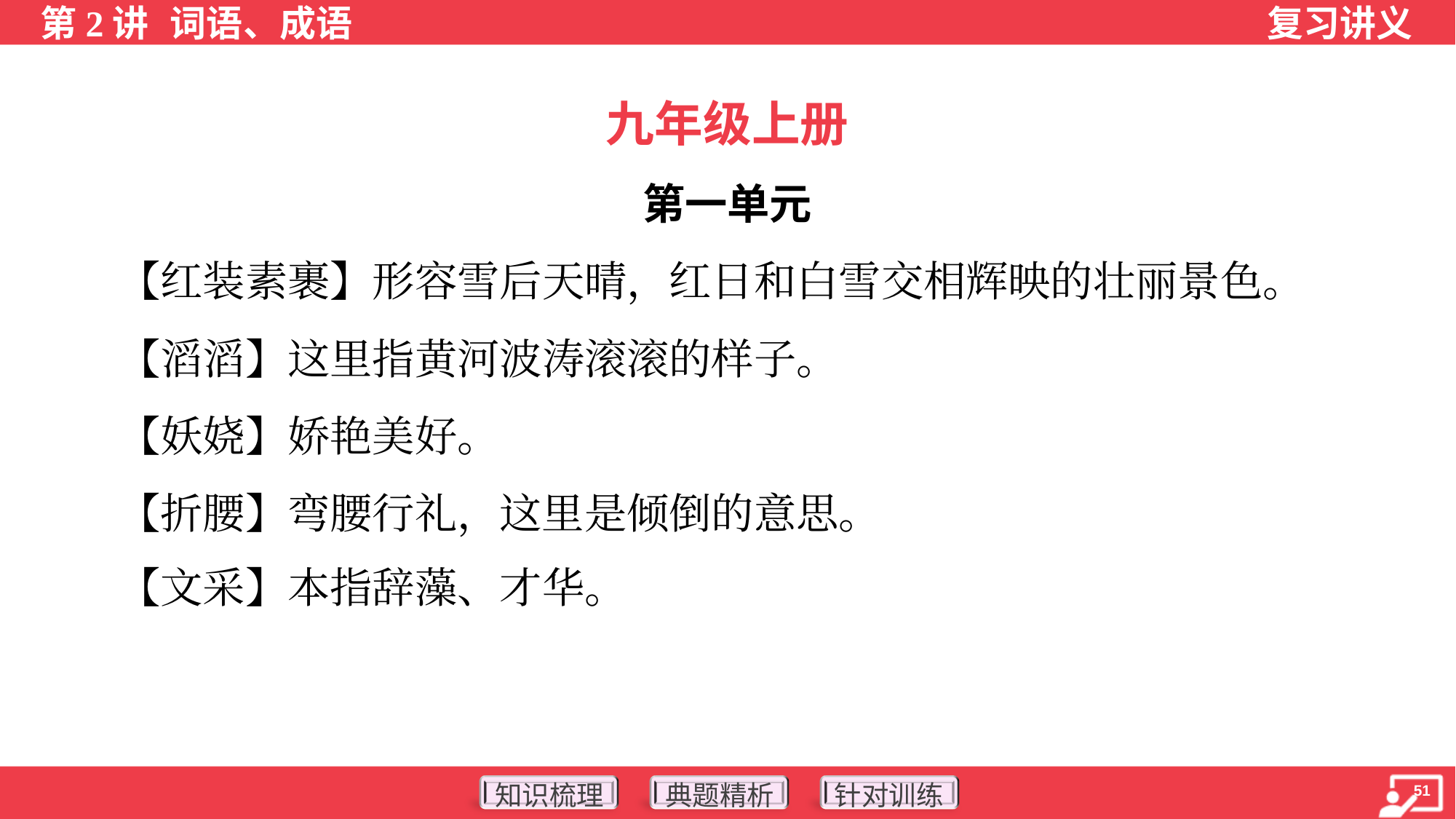

九年级上册
第一单元
    【红装素裹】形容雪后天晴，红日和白雪交相辉映的壮丽景色。
    【滔滔】这里指黄河波涛滚滚的样子。
    【妖娆】娇艳美好。
    【折腰】弯腰行礼，这里是倾倒的意思。
    【文采】本指辞藻、才华。